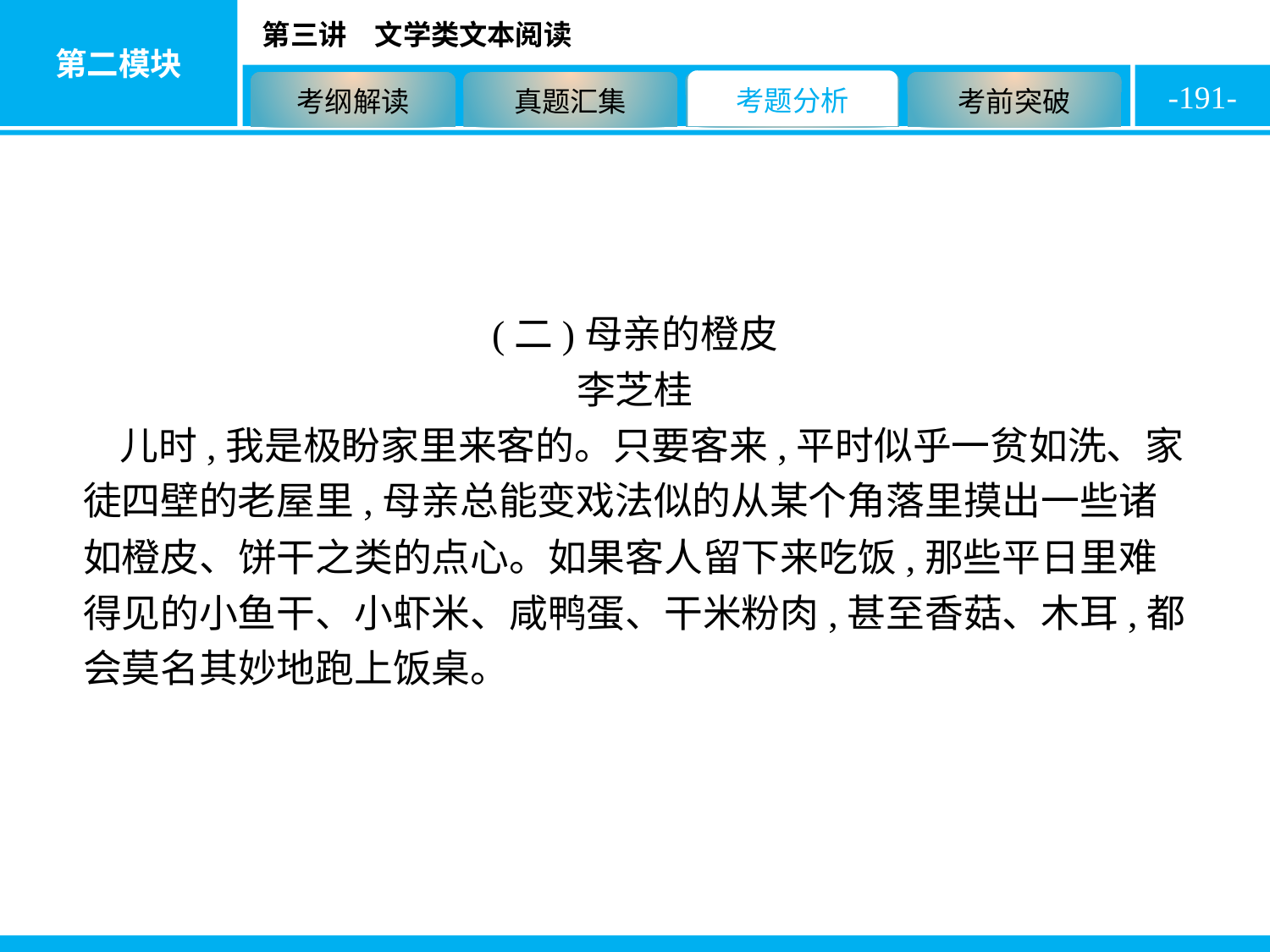

-191-
(二)母亲的橙皮
李芝桂
儿时,我是极盼家里来客的。只要客来,平时似乎一贫如洗、家徒四壁的老屋里,母亲总能变戏法似的从某个角落里摸出一些诸如橙皮、饼干之类的点心。如果客人留下来吃饭,那些平日里难得见的小鱼干、小虾米、咸鸭蛋、干米粉肉,甚至香菇、木耳,都会莫名其妙地跑上饭桌。